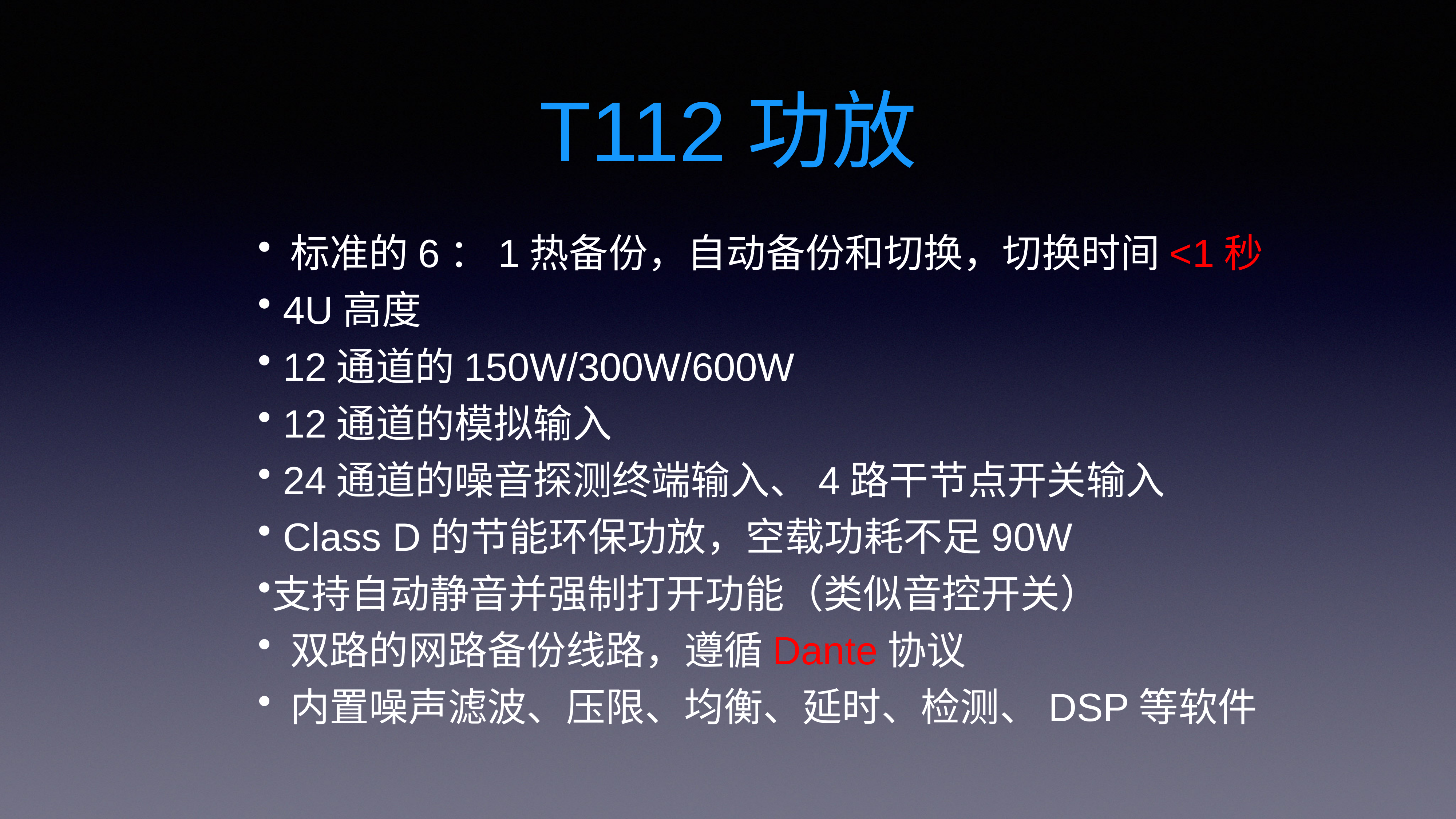

# T112功放
 标准的6：1热备份，自动备份和切换，切换时间<1秒
 4U高度
 12通道的150W/300W/600W
 12通道的模拟输入
 24通道的噪音探测终端输入、4路干节点开关输入
 Class D的节能环保功放，空载功耗不足90W
支持自动静音并强制打开功能（类似音控开关）
 双路的网路备份线路，遵循Dante协议
 内置噪声滤波、压限、均衡、延时、检测、DSP等软件